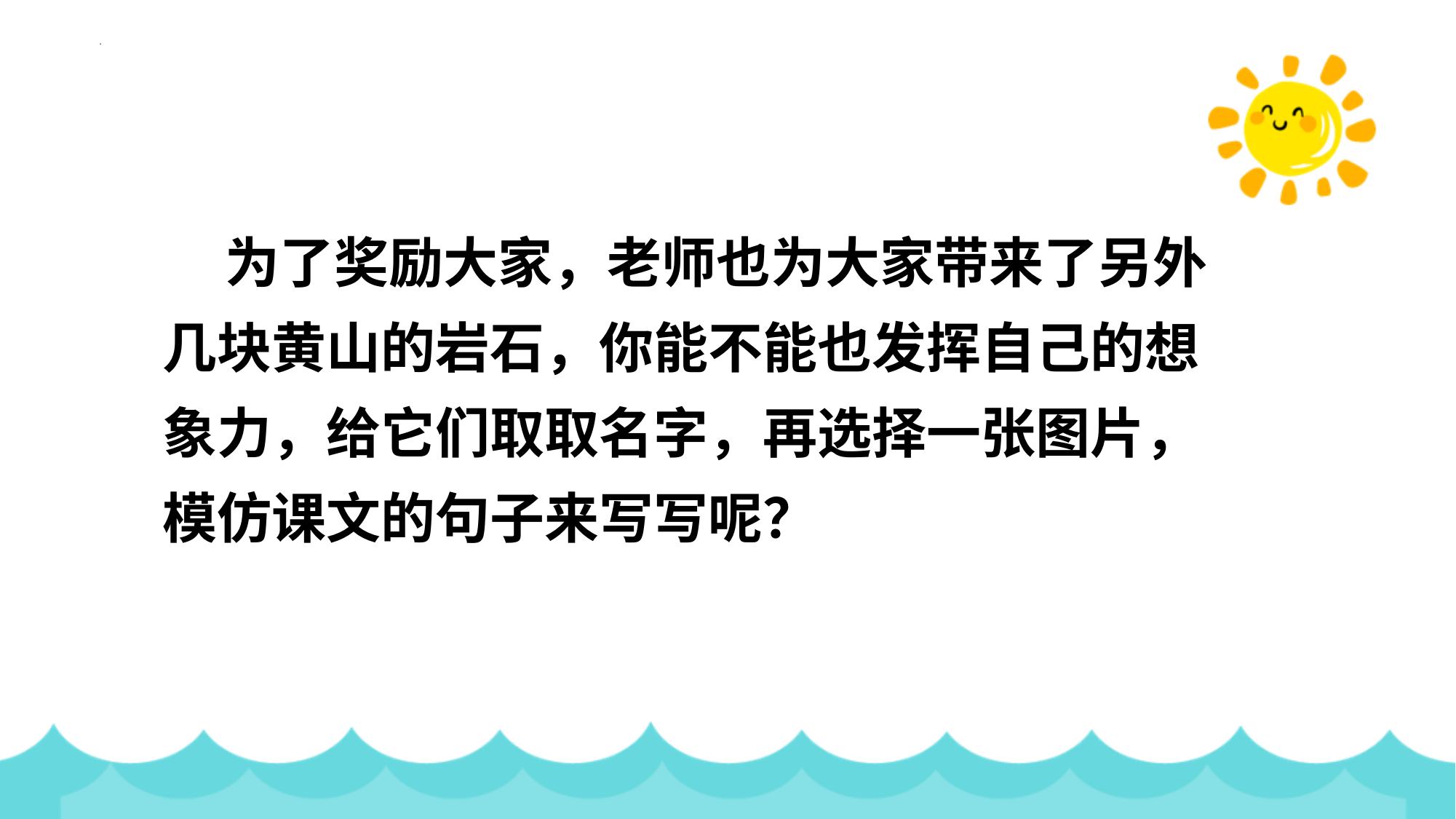

为了奖励大家，老师也为大家带来了另外几块黄山的岩石，你能不能也发挥自己的想象力，给它们取取名字，再选择一张图片，模仿课文的句子来写写呢？